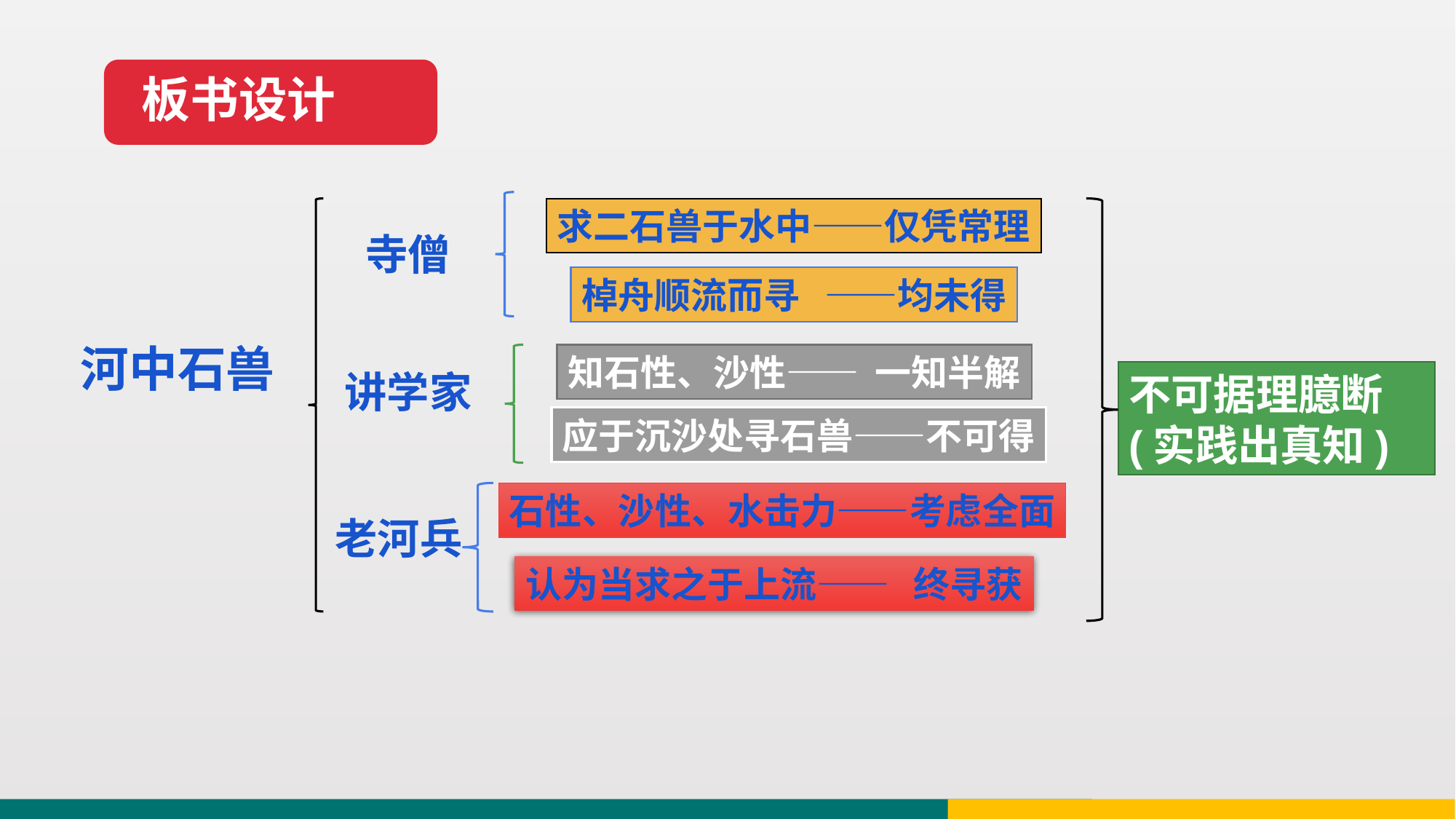

板书设计

求二石兽于水中——仅凭常理

寺僧
棹舟顺流而寻   ——均未得
河中石兽

知石性、沙性——  一知半解
讲学家
不可据理臆断(实践出真知)
应于沉沙处寻石兽——不可得

石性、沙性、水击力——考虑全面
老河兵
认为当求之于上流——   终寻获